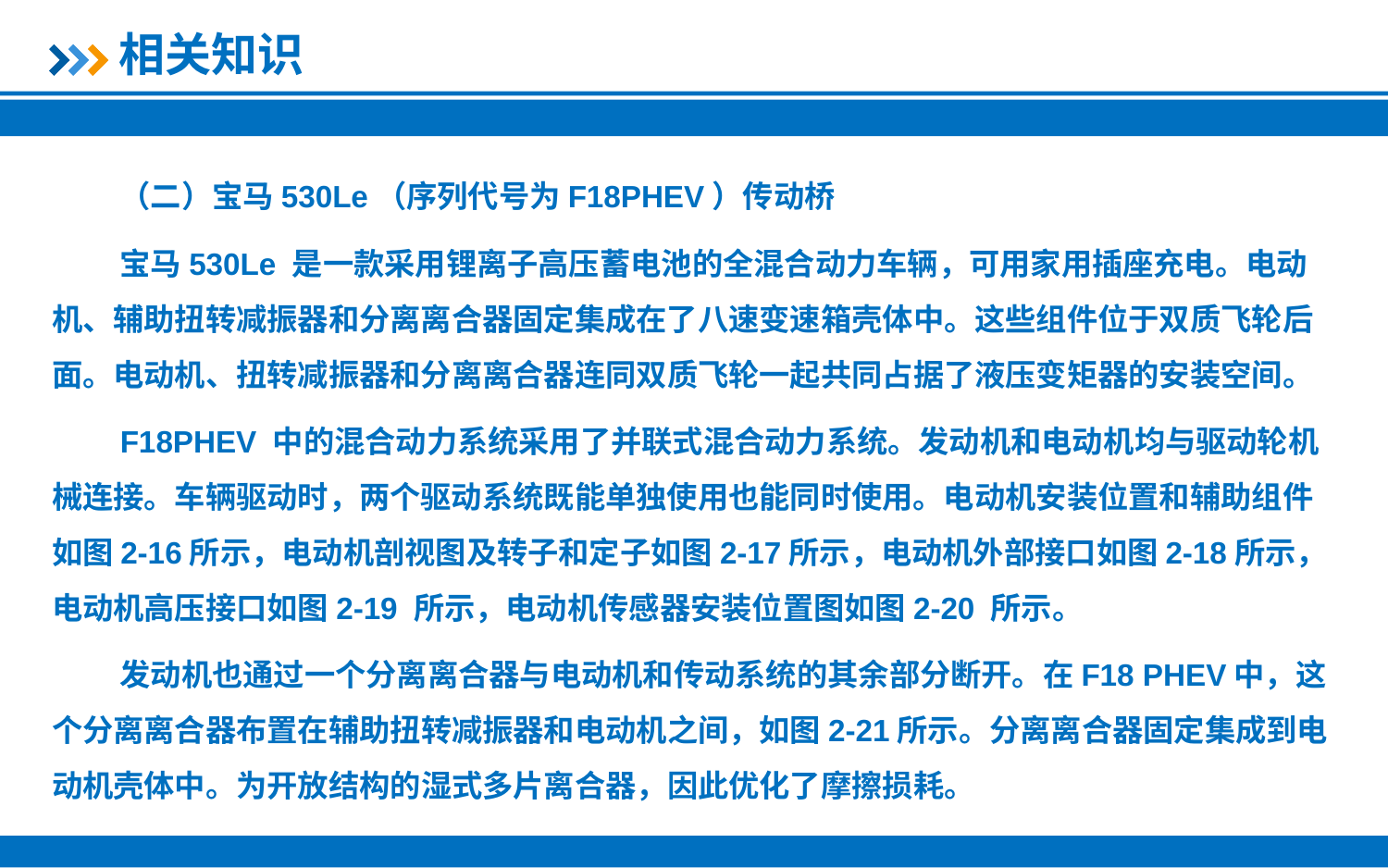

相关知识
（二）宝马530Le（序列代号为F18PHEV）传动桥
宝马530Le 是一款采用锂离子高压蓄电池的全混合动力车辆，可用家用插座充电。电动机、辅助扭转减振器和分离离合器固定集成在了八速变速箱壳体中。这些组件位于双质飞轮后面。电动机、扭转减振器和分离离合器连同双质飞轮一起共同占据了液压变矩器的安装空间。
F18PHEV 中的混合动力系统采用了并联式混合动力系统。发动机和电动机均与驱动轮机械连接。车辆驱动时，两个驱动系统既能单独使用也能同时使用。电动机安装位置和辅助组件如图2-16所示，电动机剖视图及转子和定子如图2-17所示，电动机外部接口如图2-18所示，电动机高压接口如图2-19 所示，电动机传感器安装位置图如图2-20 所示。
发动机也通过一个分离离合器与电动机和传动系统的其余部分断开。在F18 PHEV中，这个分离离合器布置在辅助扭转减振器和电动机之间，如图2-21所示。分离离合器固定集成到电动机壳体中。为开放结构的湿式多片离合器，因此优化了摩擦损耗。